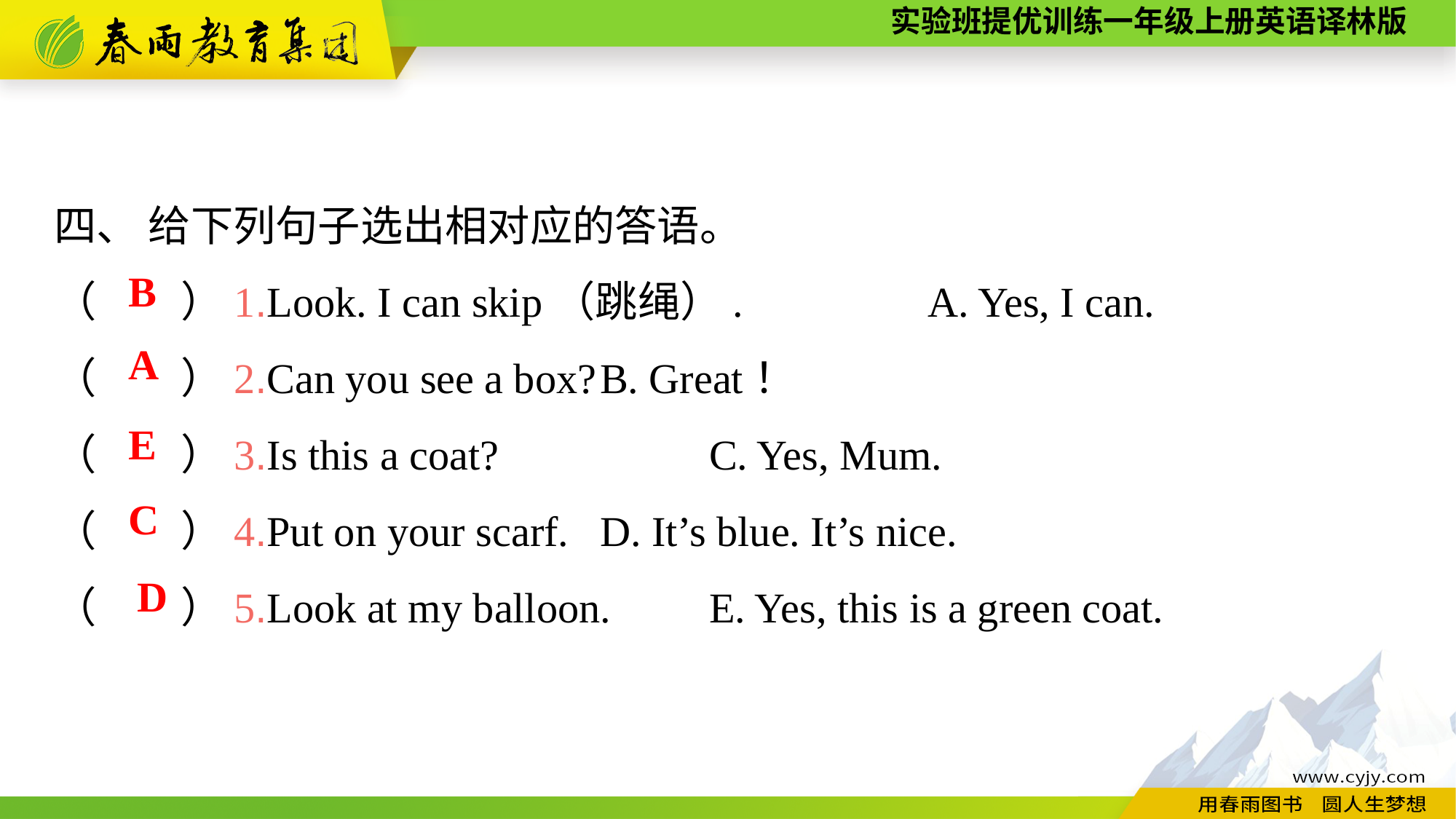

四、 给下列句子选出相对应的答语。
（　　）1.Look. I can skip（跳绳）.　　	A. Yes, I can.
（　　）2.Can you see a box?	B. Great！
（　　）3.Is this a coat?		C. Yes, Mum.
（　　）4.Put on your scarf.	D. It’s blue. It’s nice.
（　　）5.Look at my balloon.	E. Yes, this is a green coat.
B
A
E
C
D